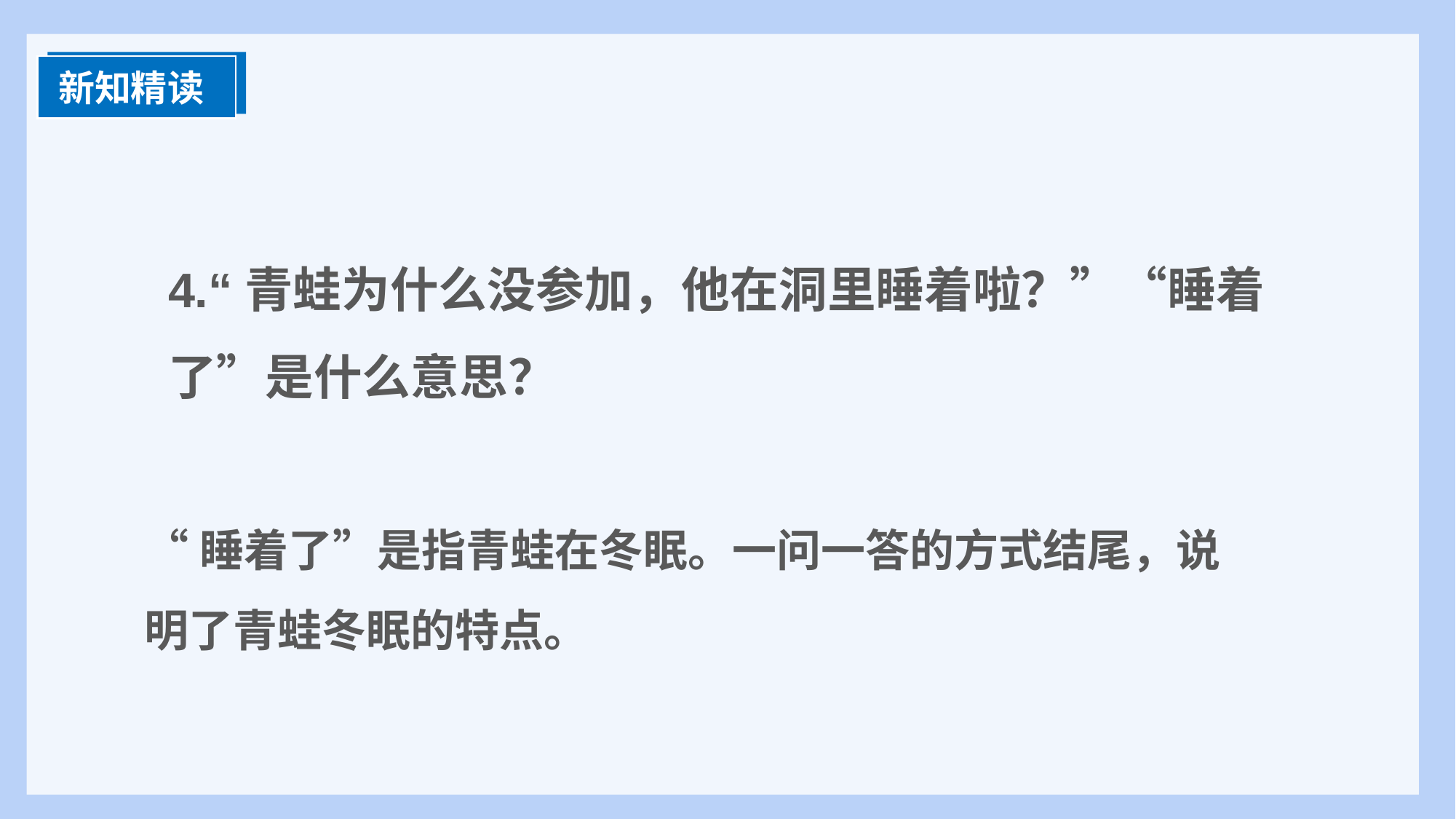

新知精读
4.“青蛙为什么没参加，他在洞里睡着啦？”“睡着了”是什么意思？
“睡着了”是指青蛙在冬眠。一问一答的方式结尾，说明了青蛙冬眠的特点。